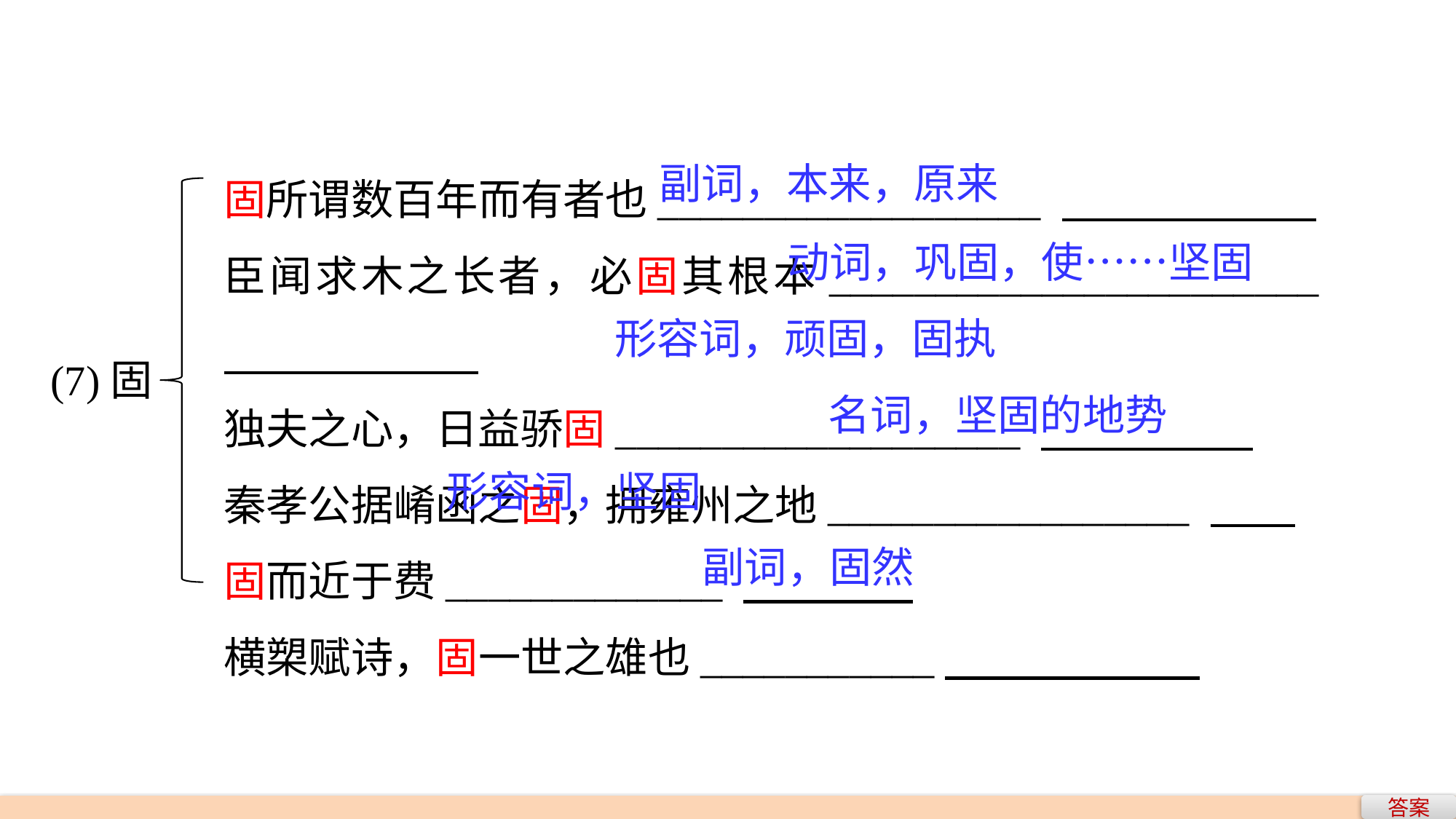

固所谓数百年而有者也__________________
臣闻求木之长者，必固其根本_______________________
独夫之心，日益骄固___________________
秦孝公据崤函之固，拥雍州之地_________________
固而近于费_____________
横槊赋诗，固一世之雄也___________
副词，本来，原来

动词，巩固，使……坚固
形容词，顽固，固执
(7)固
名词，坚固的地势
形容词，坚固
副词，固然
答案